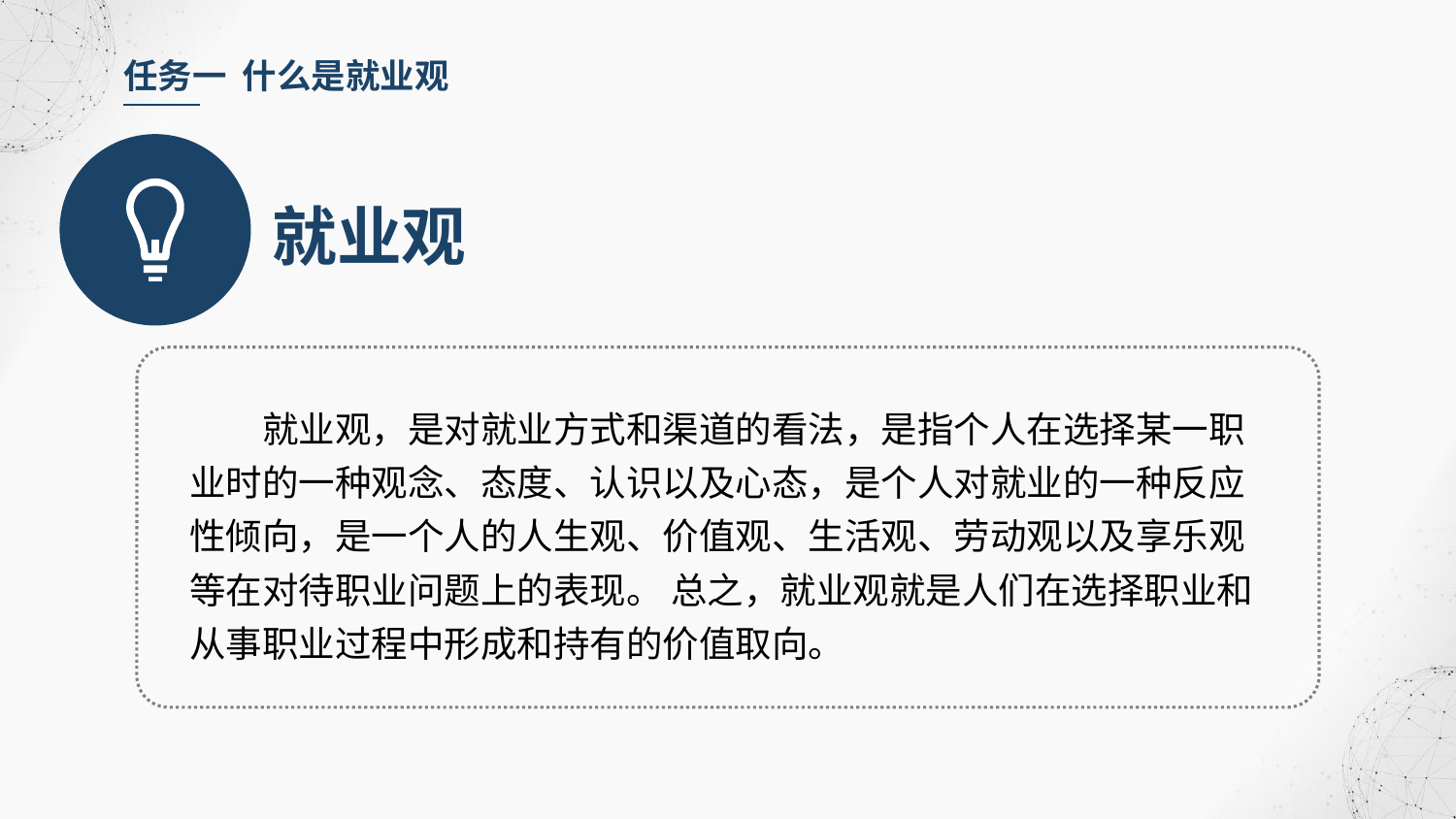

任务一  什么是就业观

就业观

就业观，是对就业方式和渠道的看法，是指个人在选择某一职业时的一种观念、态度、认识以及心态，是个人对就业的一种反应性倾向，是一个人的人生观、价值观、生活观、劳动观以及享乐观等在对待职业问题上的表现。 总之，就业观就是人们在选择职业和从事职业过程中形成和持有的价值取向。